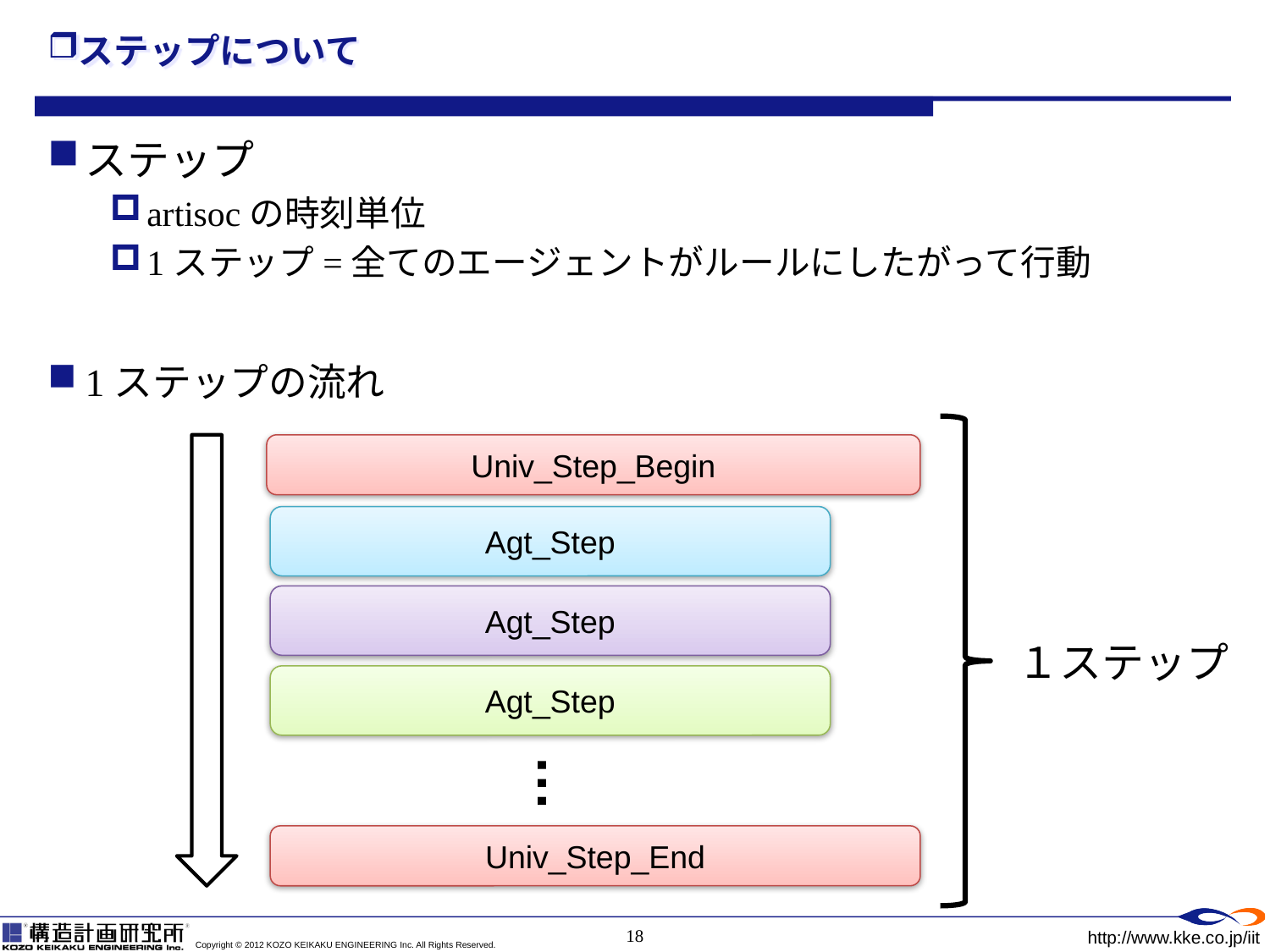

# ステップについて
ステップ
artisocの時刻単位
1ステップ=全てのエージェントがルールにしたがって行動

1ステップの流れ

Univ_Step_Begin
Agt_Step
Agt_Step
１ステップ
Agt_Step
…
Univ_Step_End
18